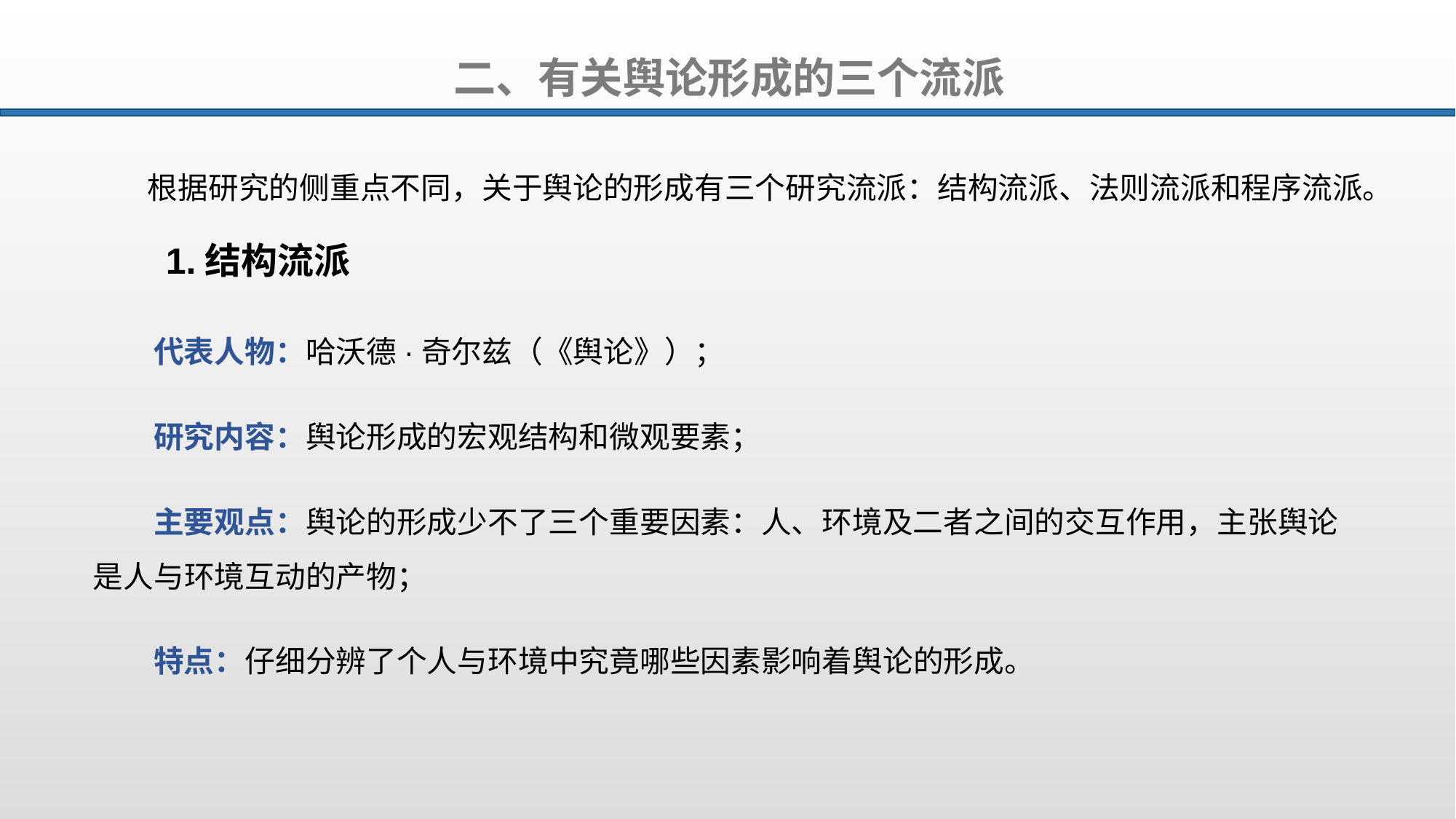

二、有关舆论形成的三个流派

根据研究的侧重点不同，关于舆论的形成有三个研究流派：结构流派、法则流派和程序流派。
1.结构流派
代表人物：哈沃德·奇尔兹（《舆论》）；
研究内容：舆论形成的宏观结构和微观要素；
主要观点：舆论的形成少不了三个重要因素：人、环境及二者之间的交互作用，主张舆论是人与环境互动的产物；
特点：仔细分辨了个人与环境中究竟哪些因素影响着舆论的形成。